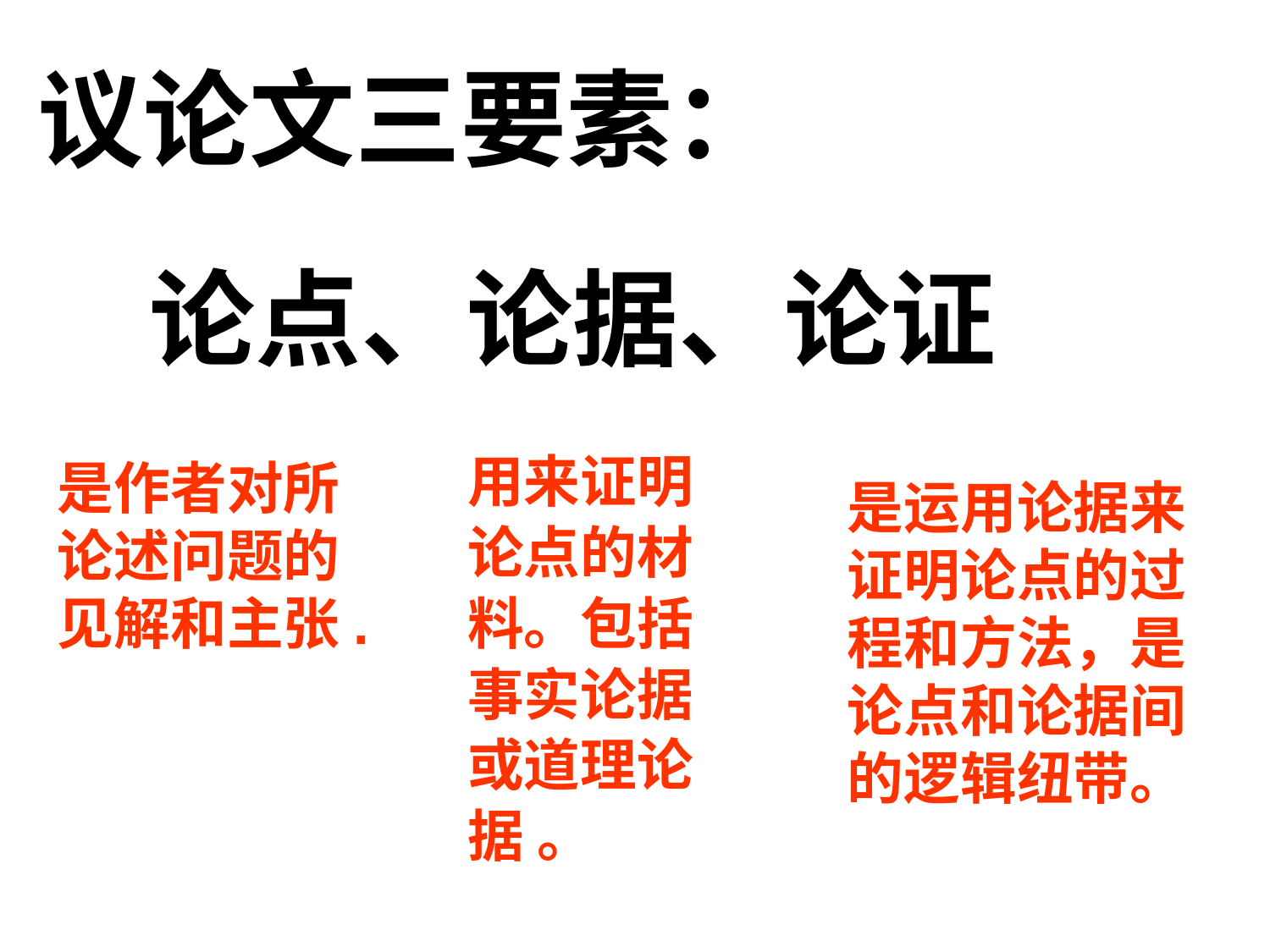

议论文三要素：

论点、论据、论证
用来证明论点的材料。包括事实论据或道理论据 。
是作者对所论述问题的见解和主张.
是运用论据来证明论点的过程和方法，是论点和论据间的逻辑纽带。